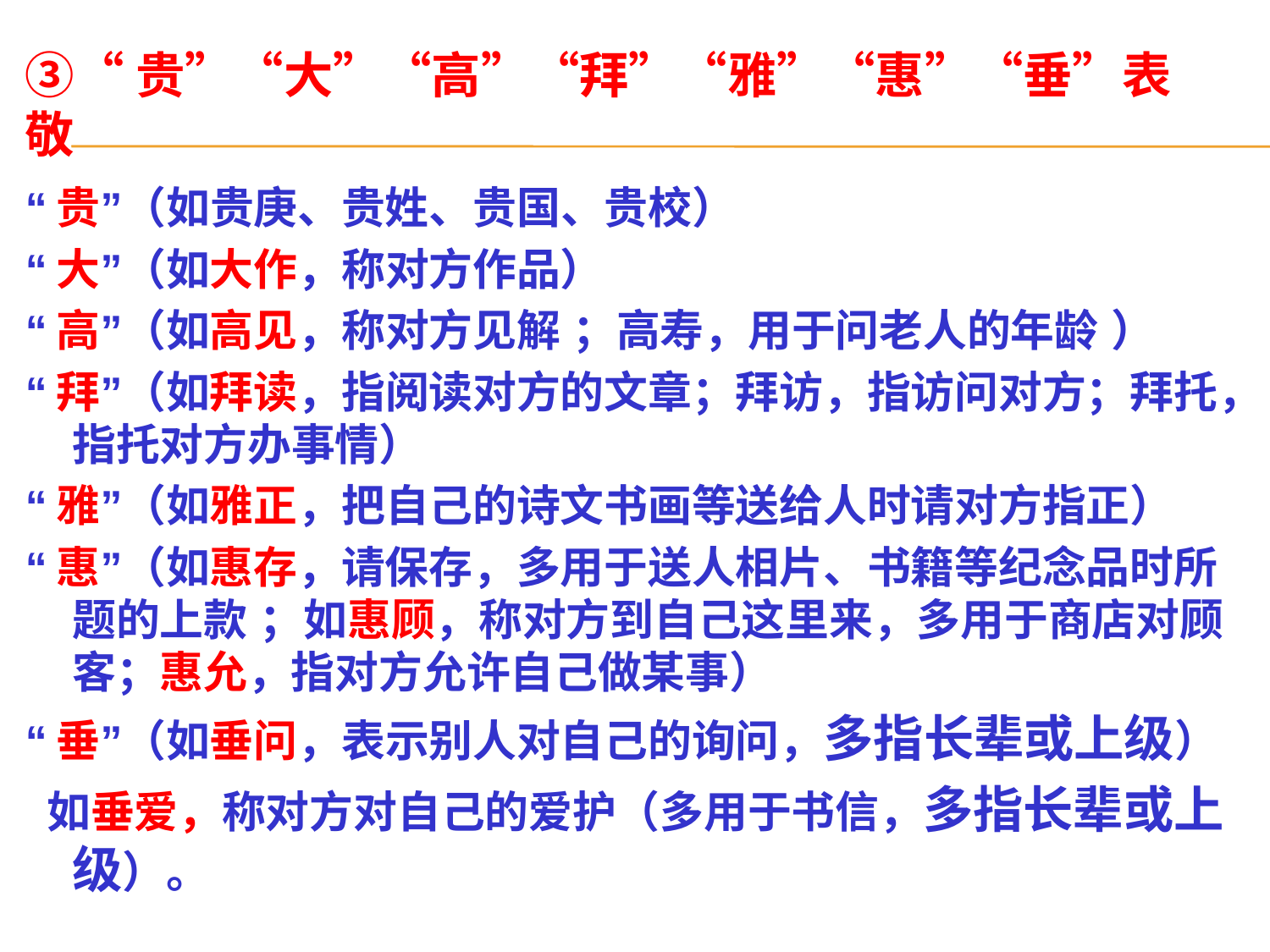

# ③“贵”“大”“高”“拜”“雅”“惠”“垂”表敬
“贵”（如贵庚、贵姓、贵国、贵校）
“大”（如大作，称对方作品）
“高”（如高见，称对方见解 ；高寿，用于问老人的年龄 ）
“拜”（如拜读，指阅读对方的文章；拜访，指访问对方；拜托，指托对方办事情）
“雅”（如雅正，把自己的诗文书画等送给人时请对方指正）
“惠”（如惠存，请保存，多用于送人相片、书籍等纪念品时所题的上款 ；如惠顾，称对方到自己这里来，多用于商店对顾客；惠允，指对方允许自己做某事）
“垂”（如垂问，表示别人对自己的询问，多指长辈或上级）
 如垂爱，称对方对自己的爱护（多用于书信，多指长辈或上级）。